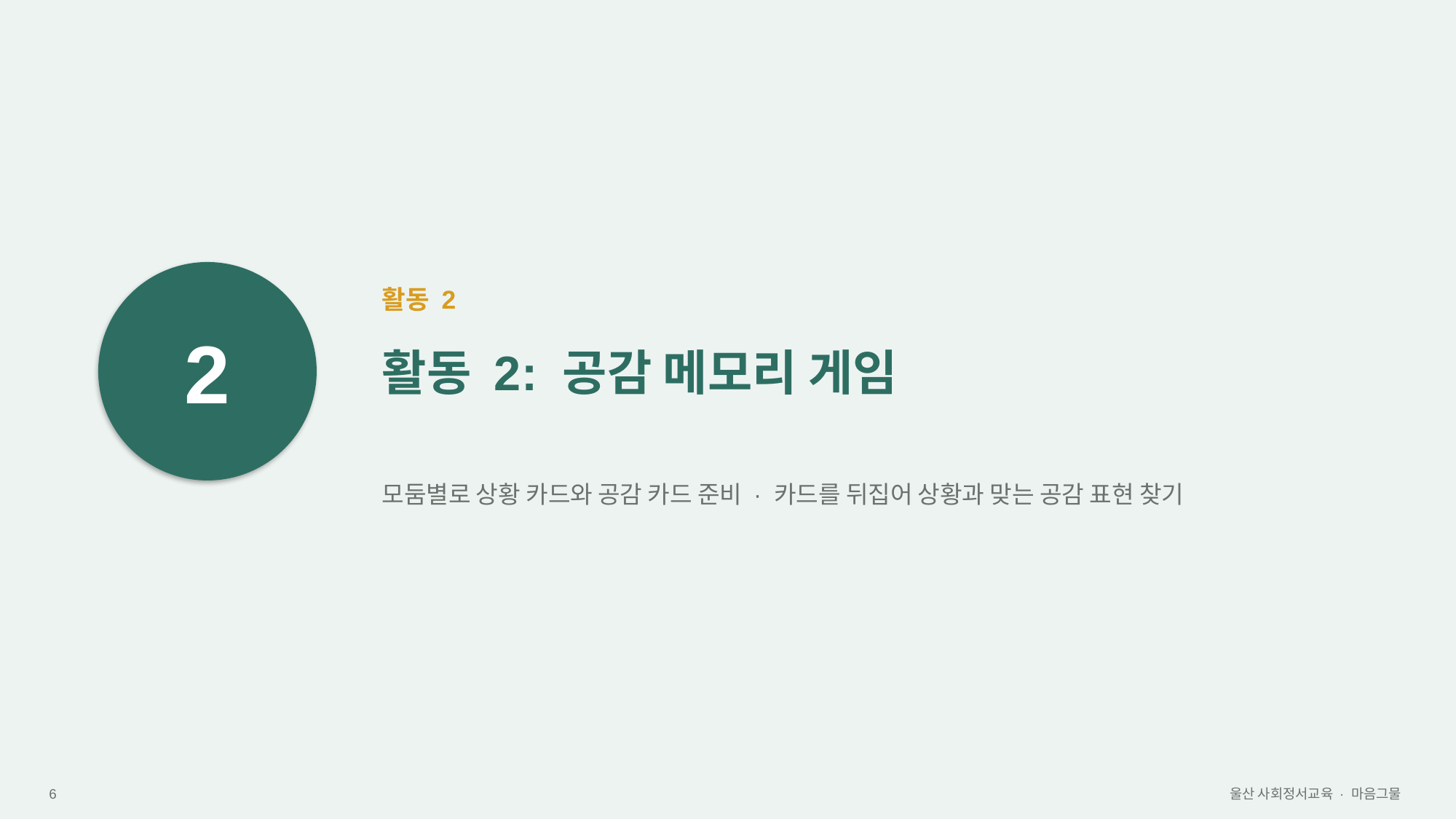

2
활동 2
활동 2: 공감 메모리 게임
모둠별로 상황 카드와 공감 카드 준비 · 카드를 뒤집어 상황과 맞는 공감 표현 찾기
6
울산 사회정서교육 · 마음그물